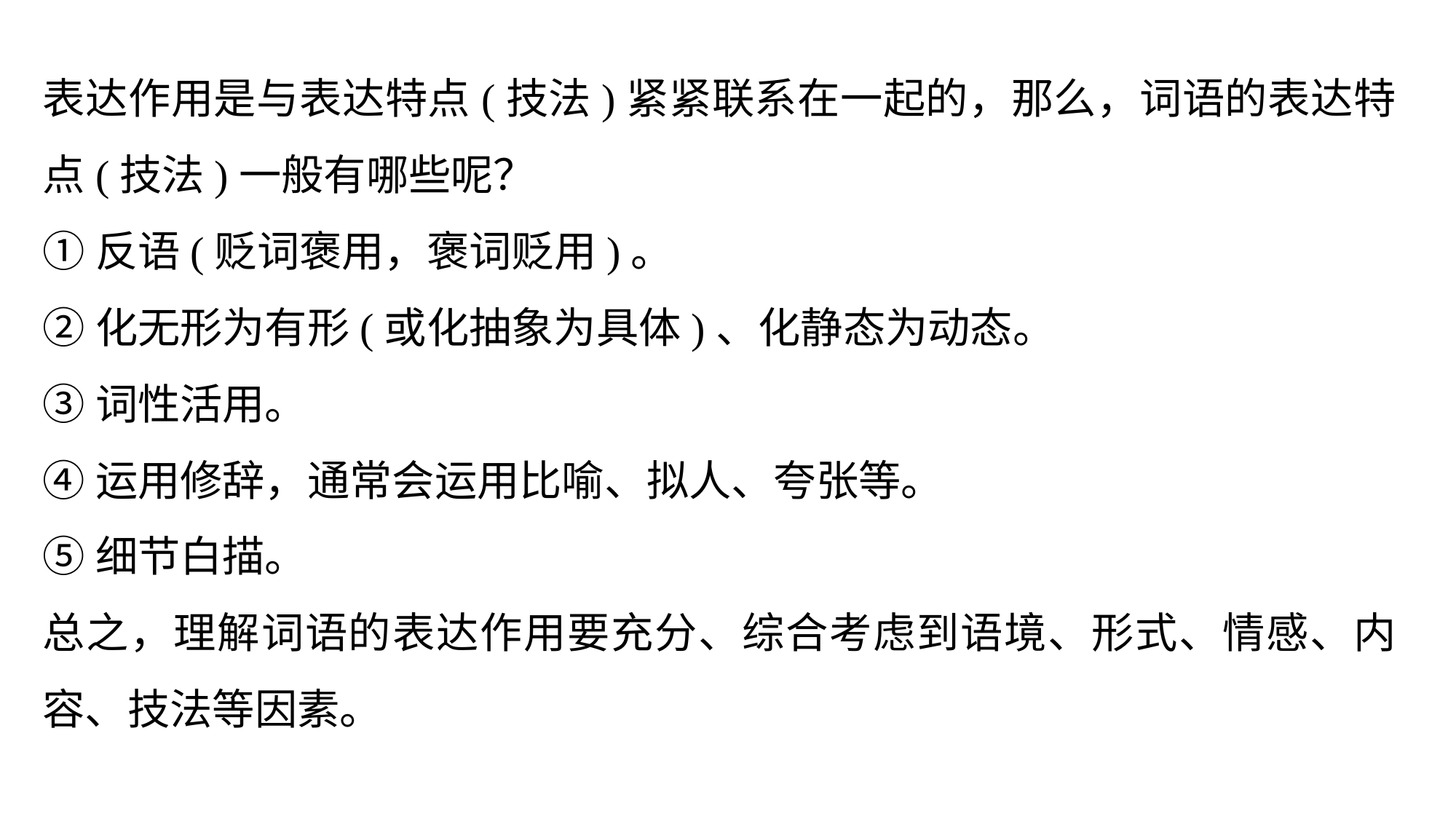

表达作用是与表达特点(技法)紧紧联系在一起的，那么，词语的表达特点(技法)一般有哪些呢？
①反语(贬词褒用，褒词贬用)。
②化无形为有形(或化抽象为具体)、化静态为动态。
③词性活用。
④运用修辞，通常会运用比喻、拟人、夸张等。
⑤细节白描。
总之，理解词语的表达作用要充分、综合考虑到语境、形式、情感、内容、技法等因素。